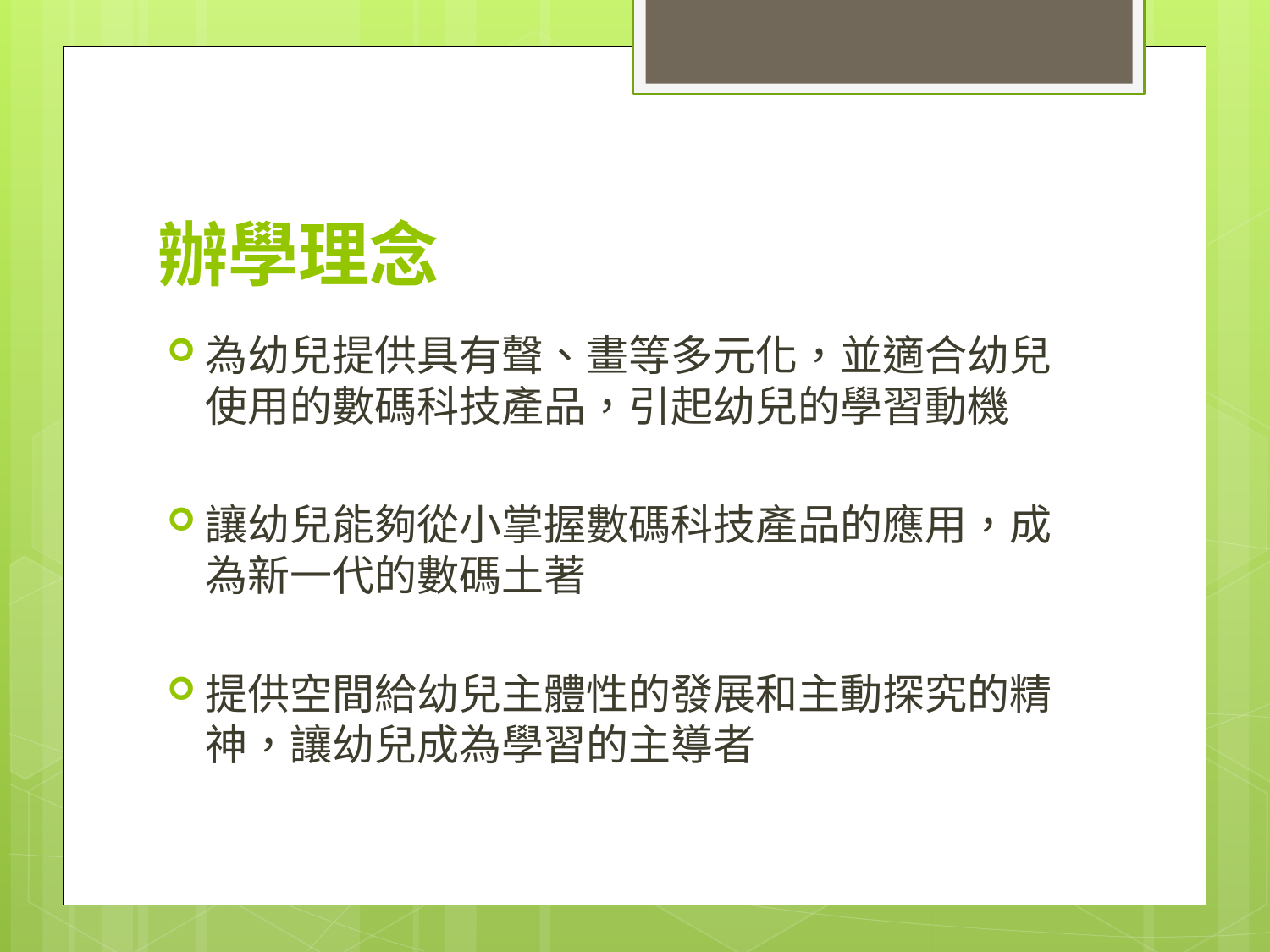

# 辦學理念
為幼兒提供具有聲、畫等多元化，並適合幼兒使用的數碼科技產品，引起幼兒的學習動機

讓幼兒能夠從小掌握數碼科技產品的應用，成為新一代的數碼土著

提供空間給幼兒主體性的發展和主動探究的精神，讓幼兒成為學習的主導者